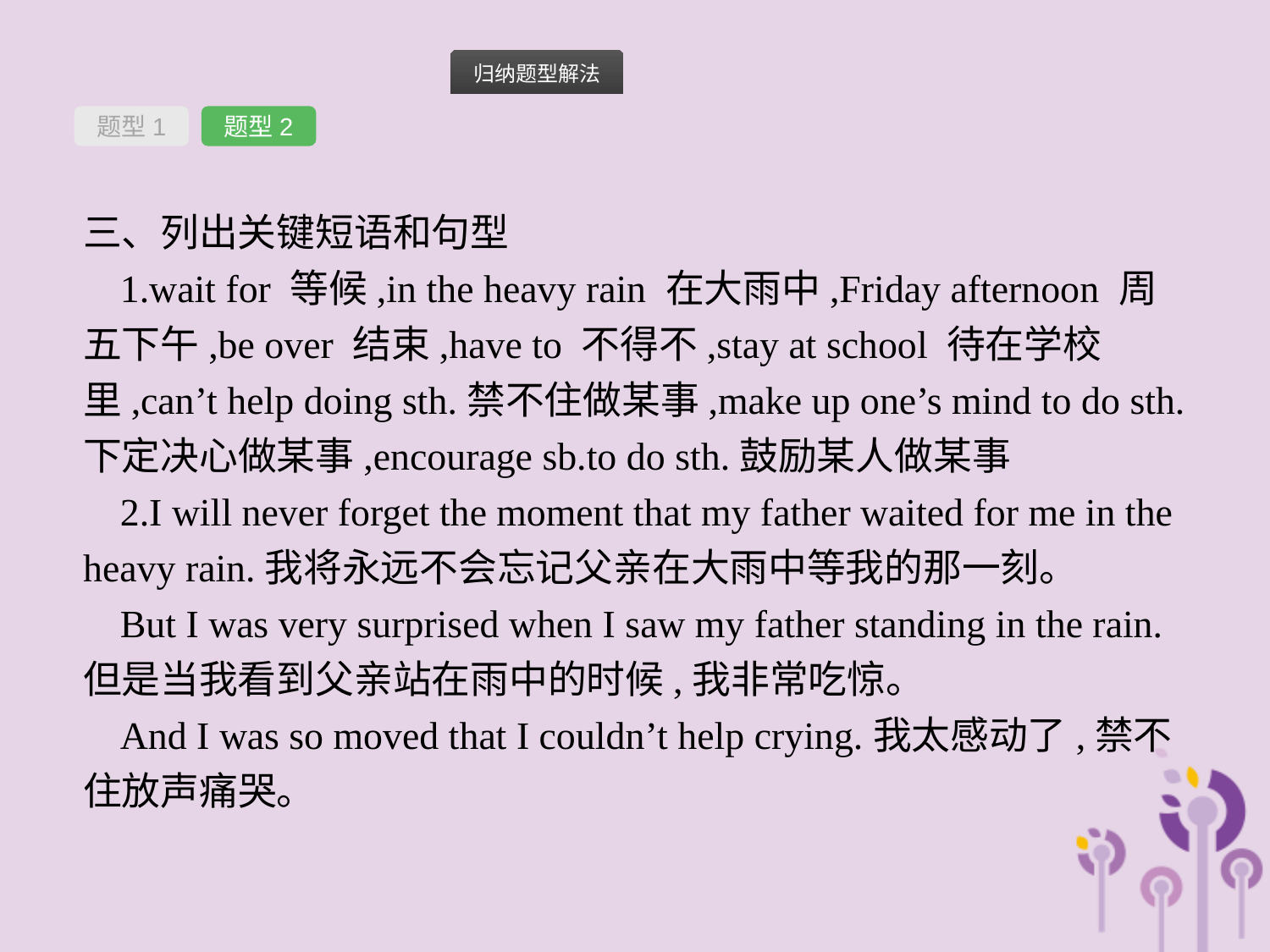

题型1
题型2
三、列出关键短语和句型
1.wait for 等候,in the heavy rain 在大雨中,Friday afternoon 周五下午,be over 结束,have to 不得不,stay at school 待在学校里,can’t help doing sth.禁不住做某事,make up one’s mind to do sth.下定决心做某事,encourage sb.to do sth.鼓励某人做某事
2.I will never forget the moment that my father waited for me in the heavy rain.我将永远不会忘记父亲在大雨中等我的那一刻。
But I was very surprised when I saw my father standing in the rain.但是当我看到父亲站在雨中的时候,我非常吃惊。
And I was so moved that I couldn’t help crying.我太感动了,禁不住放声痛哭。